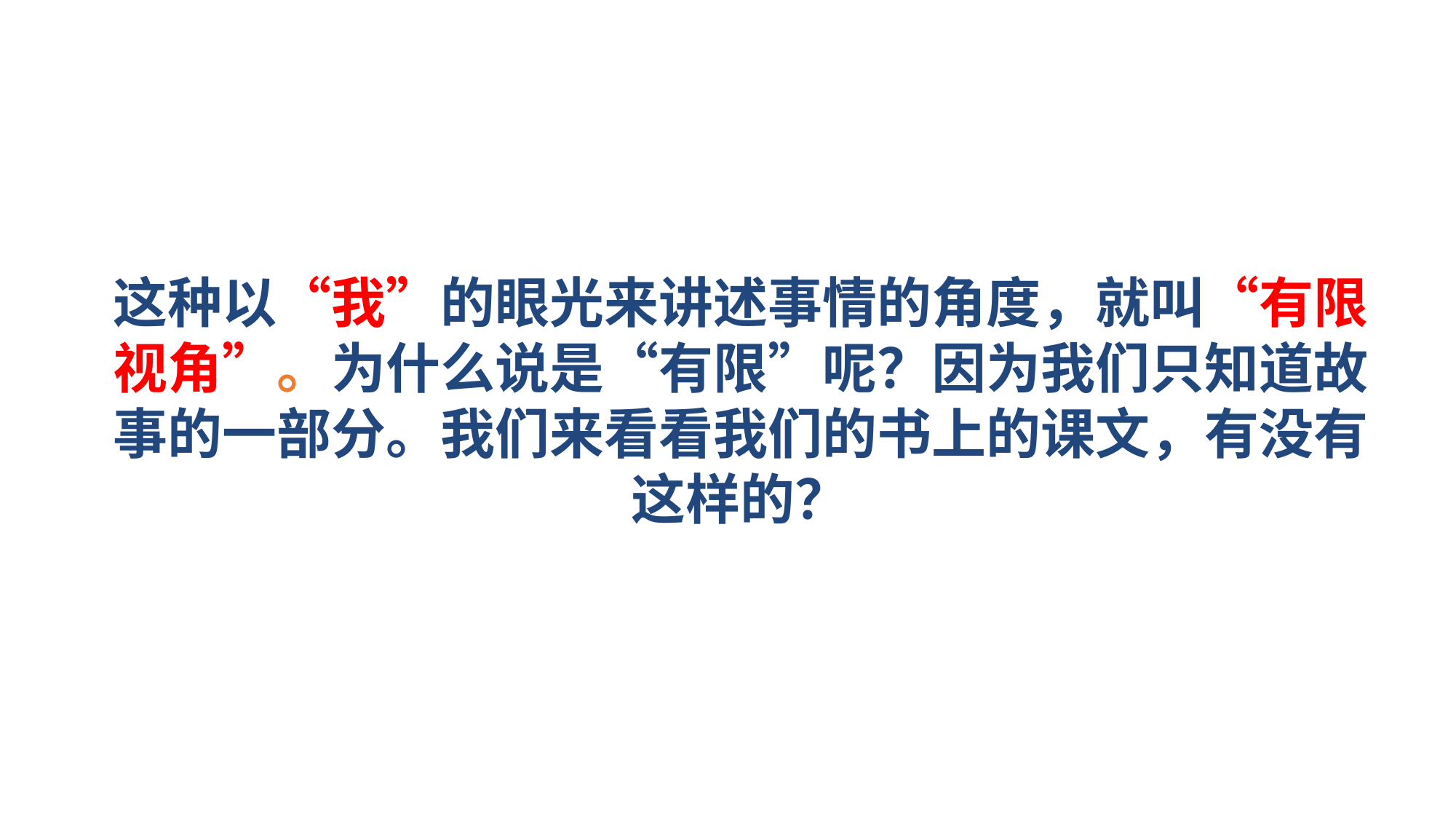

这种以“我”的眼光来讲述事情的角度，就叫“有限视角”。为什么说是“有限”呢？因为我们只知道故事的一部分。我们来看看我们的书上的课文，有没有这样的？